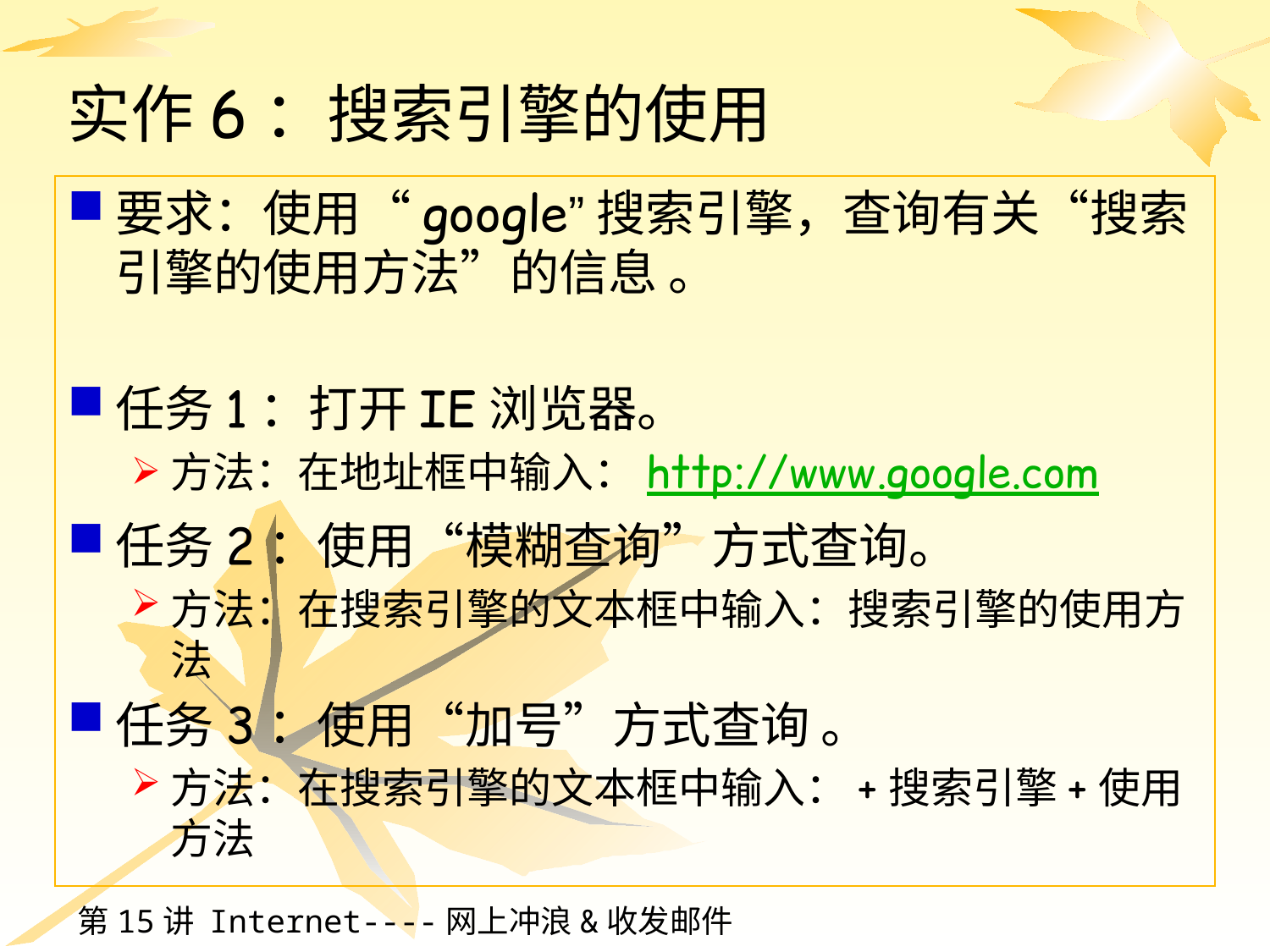

# 实作6：搜索引擎的使用
要求：使用“google”搜索引擎，查询有关“搜索引擎的使用方法”的信息 。

任务1：打开IE浏览器。
方法：在地址框中输入：http://www.google.com
任务2：使用“模糊查询”方式查询。
方法：在搜索引擎的文本框中输入：搜索引擎的使用方法
任务3：使用“加号”方式查询 。
方法：在搜索引擎的文本框中输入：+搜索引擎+使用方法